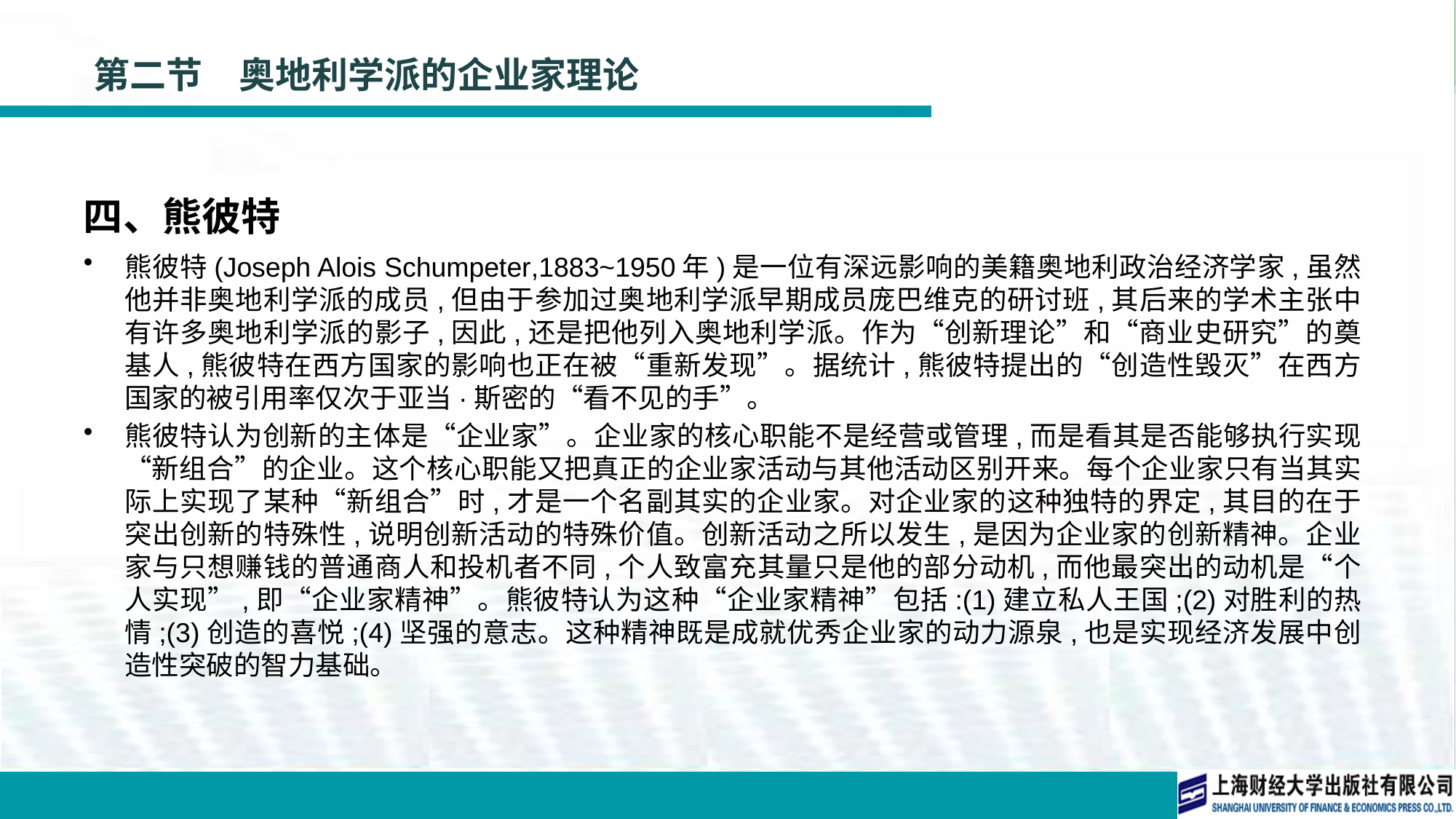

# 第二节　奥地利学派的企业家理论
四、熊彼特
熊彼特(Joseph Alois Schumpeter,1883~1950年)是一位有深远影响的美籍奥地利政治经济学家,虽然他并非奥地利学派的成员,但由于参加过奥地利学派早期成员庞巴维克的研讨班,其后来的学术主张中有许多奥地利学派的影子,因此,还是把他列入奥地利学派。作为“创新理论”和“商业史研究”的奠基人,熊彼特在西方国家的影响也正在被“重新发现”。据统计,熊彼特提出的“创造性毁灭”在西方国家的被引用率仅次于亚当·斯密的“看不见的手”。
熊彼特认为创新的主体是“企业家”。企业家的核心职能不是经营或管理,而是看其是否能够执行实现“新组合”的企业。这个核心职能又把真正的企业家活动与其他活动区别开来。每个企业家只有当其实际上实现了某种“新组合”时,才是一个名副其实的企业家。对企业家的这种独特的界定,其目的在于突出创新的特殊性,说明创新活动的特殊价值。创新活动之所以发生,是因为企业家的创新精神。企业家与只想赚钱的普通商人和投机者不同,个人致富充其量只是他的部分动机,而他最突出的动机是“个人实现”,即“企业家精神”。熊彼特认为这种“企业家精神”包括:(1)建立私人王国;(2)对胜利的热情;(3)创造的喜悦;(4)坚强的意志。这种精神既是成就优秀企业家的动力源泉,也是实现经济发展中创造性突破的智力基础。